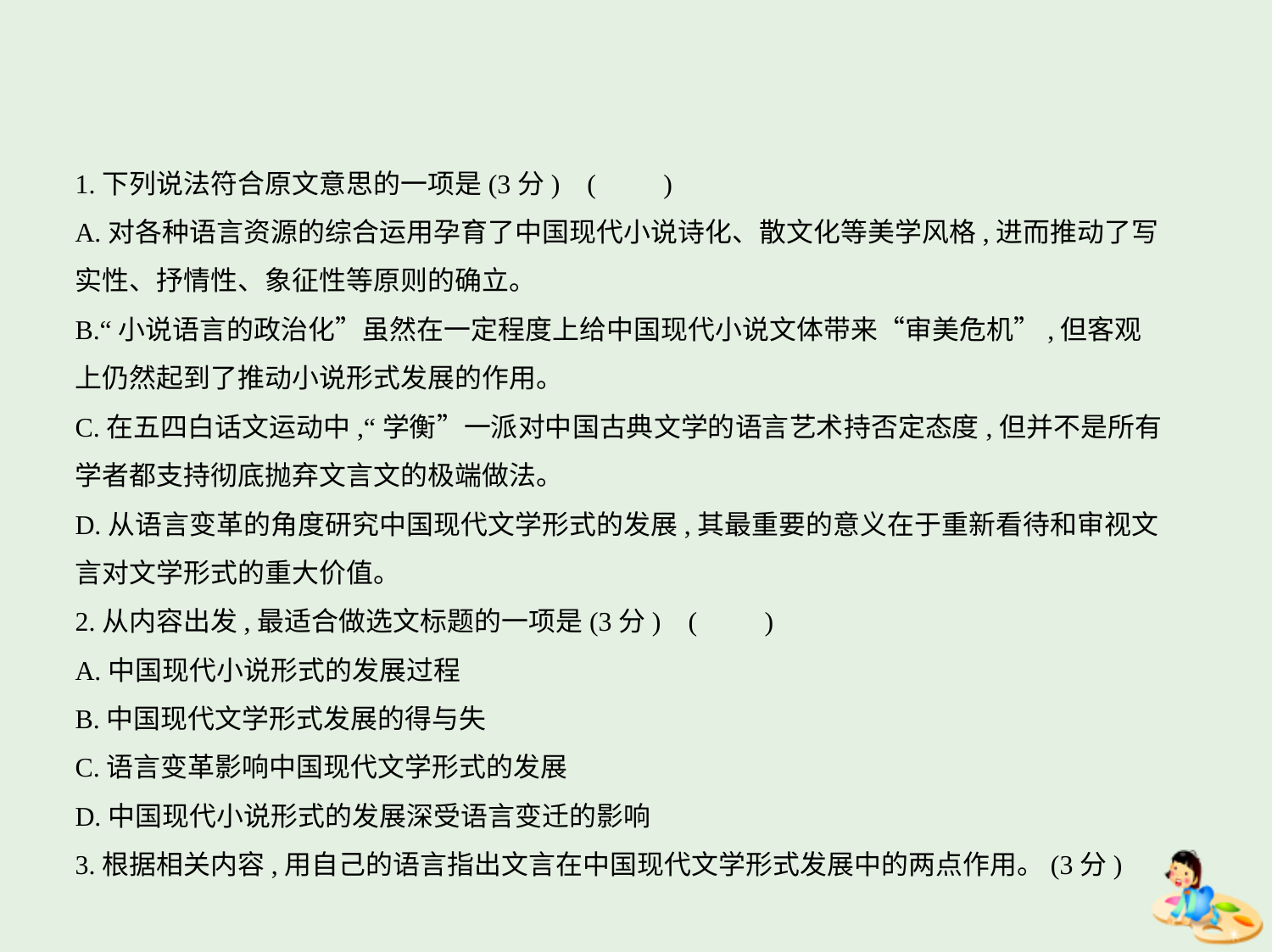

1.下列说法符合原文意思的一项是(3分) (　　)
A.对各种语言资源的综合运用孕育了中国现代小说诗化、散文化等美学风格,进而推动了写
实性、抒情性、象征性等原则的确立。
B.“小说语言的政治化”虽然在一定程度上给中国现代小说文体带来“审美危机”,但客观
上仍然起到了推动小说形式发展的作用。
C.在五四白话文运动中,“学衡”一派对中国古典文学的语言艺术持否定态度,但并不是所有
学者都支持彻底抛弃文言文的极端做法。
D.从语言变革的角度研究中国现代文学形式的发展,其最重要的意义在于重新看待和审视文
言对文学形式的重大价值。
2.从内容出发,最适合做选文标题的一项是(3分) (　　)
A.中国现代小说形式的发展过程
B.中国现代文学形式发展的得与失
C.语言变革影响中国现代文学形式的发展
D.中国现代小说形式的发展深受语言变迁的影响
3.根据相关内容,用自己的语言指出文言在中国现代文学形式发展中的两点作用。(3分)